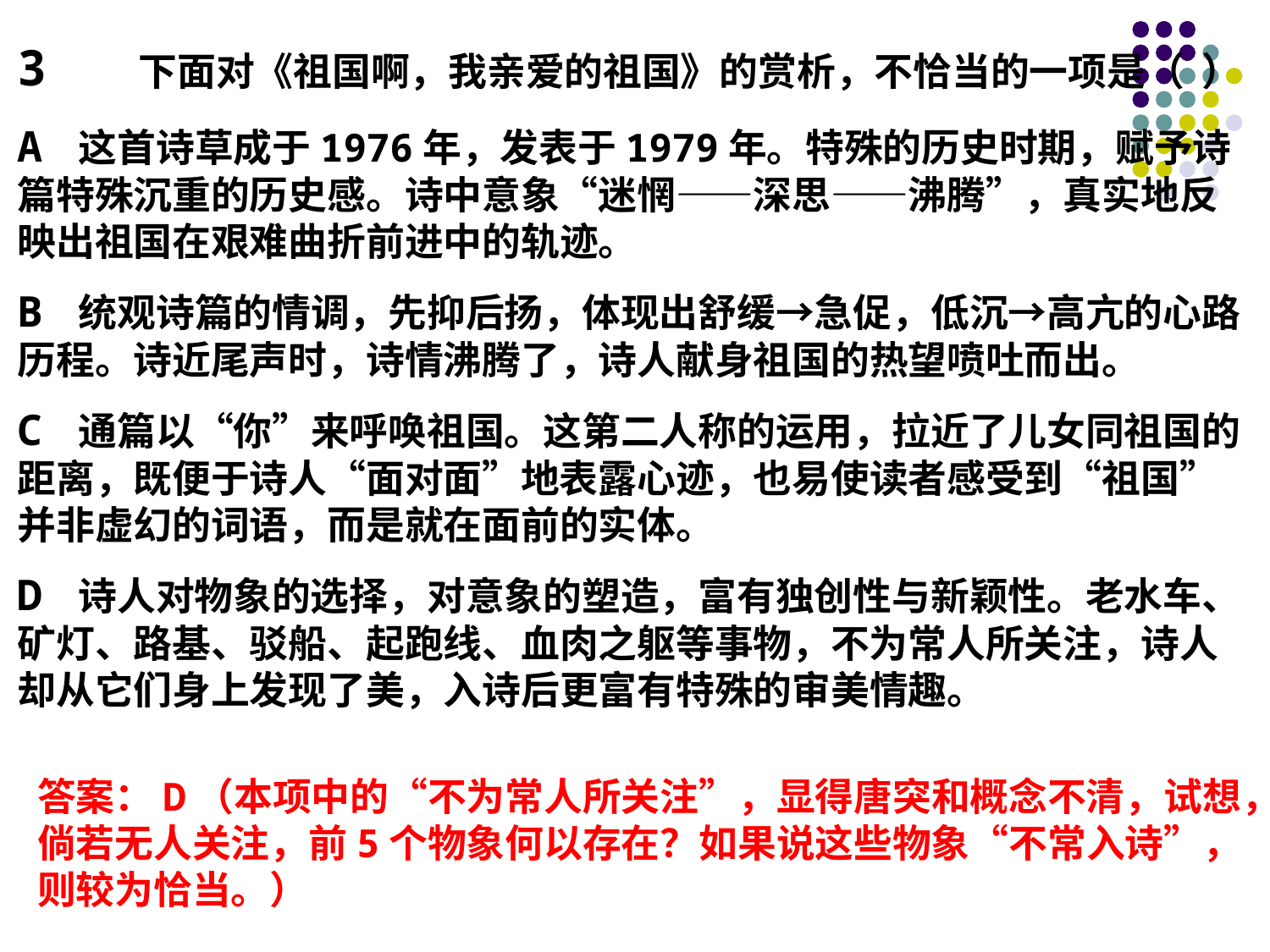

3  下面对《祖国啊，我亲爱的祖国》的赏析，不恰当的一项是（  ）
A 这首诗草成于1976年，发表于1979年。特殊的历史时期，赋予诗篇特殊沉重的历史感。诗中意象“迷惘——深思——沸腾”，真实地反映出祖国在艰难曲折前进中的轨迹。
B 统观诗篇的情调，先抑后扬，体现出舒缓→急促，低沉→高亢的心路历程。诗近尾声时，诗情沸腾了，诗人献身祖国的热望喷吐而出。
C 通篇以“你”来呼唤祖国。这第二人称的运用，拉近了儿女同祖国的距离，既便于诗人“面对面”地表露心迹，也易使读者感受到“祖国”并非虚幻的词语，而是就在面前的实体。
D 诗人对物象的选择，对意象的塑造，富有独创性与新颖性。老水车、矿灯、路基、驳船、起跑线、血肉之躯等事物，不为常人所关注，诗人却从它们身上发现了美，入诗后更富有特殊的审美情趣。
答案：D（本项中的“不为常人所关注”，显得唐突和概念不清，试想，倘若无人关注，前5个物象何以存在？如果说这些物象“不常入诗”，则较为恰当。）